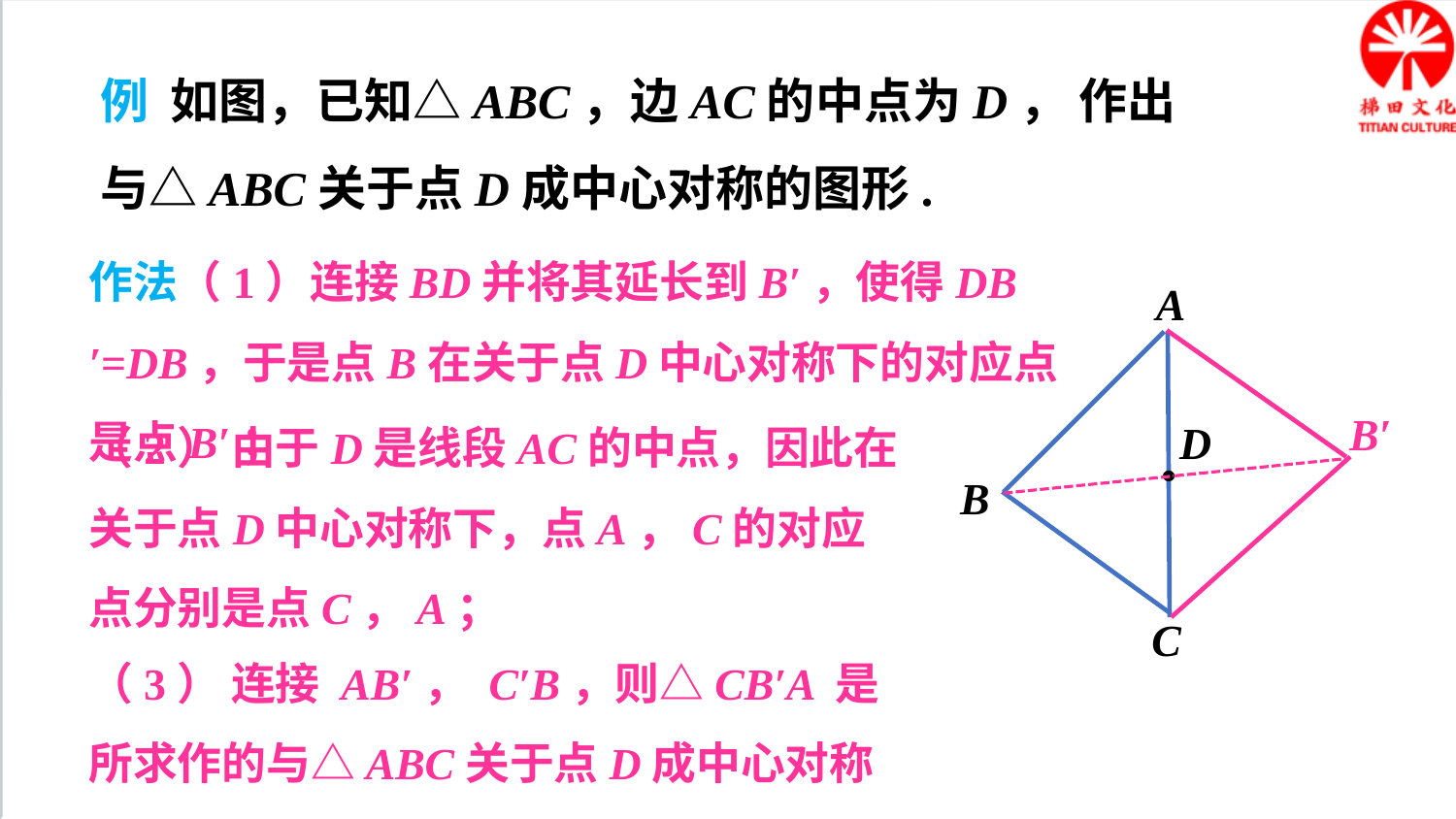

例  如图，已知△ABC，边AC的中点为D， 作出与△ABC关于点D成中心对称的图形.
作法（1）连接BD并将其延长到B′，使得DB′=DB，于是点B在关于点D中心对称下的对应点是点B′；
A
D
B

C
（2） 由于D是线段AC的中点，因此在关于点D中心对称下，点A，C的对应点分别是点C，A；
B′
（3） 连接 AB′， C′B，则△CB′A 是所求作的与△ABC关于点D成中心对称的图形.